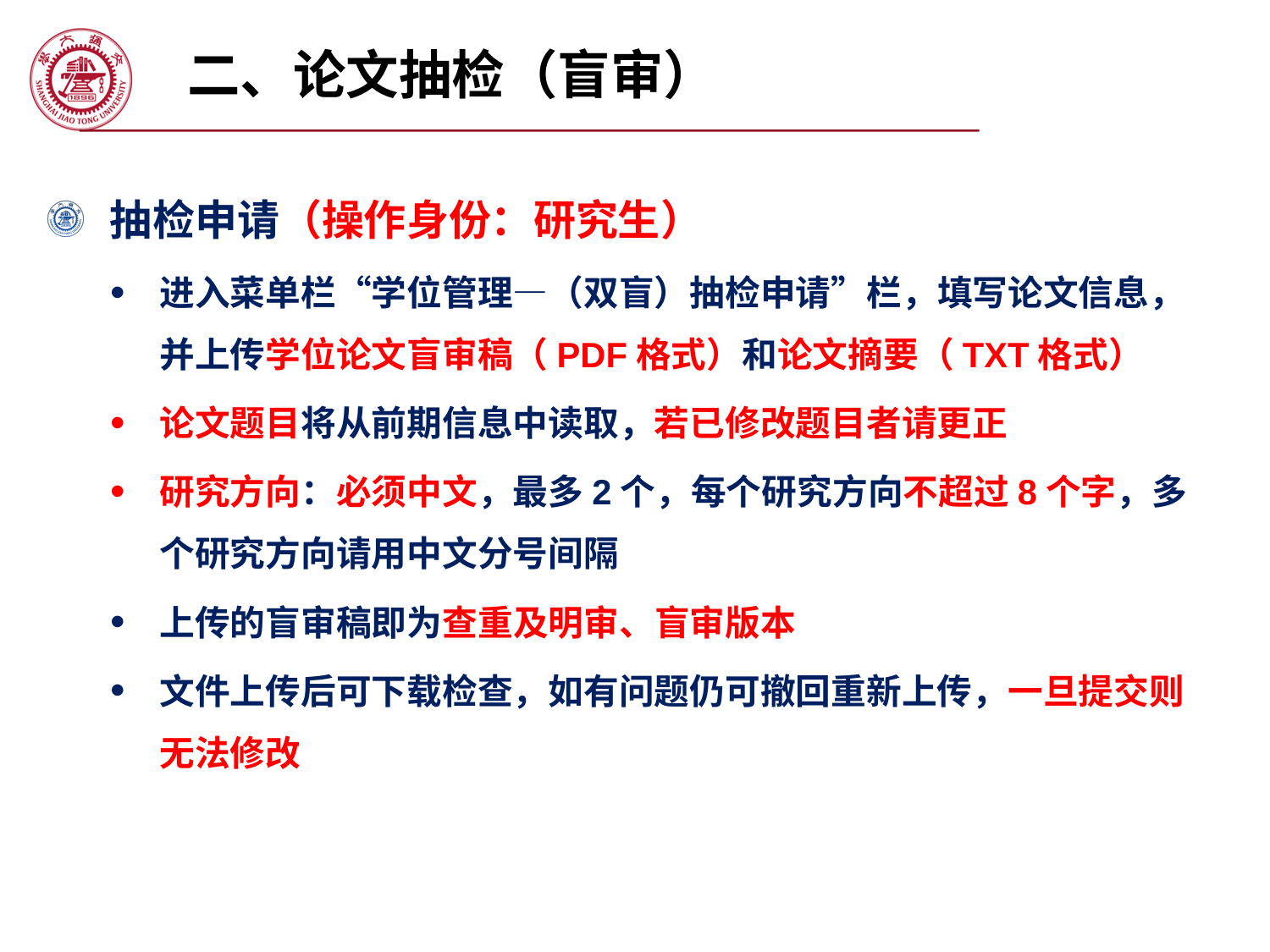

二、论文抽检（盲审）
抽检申请（操作身份：研究生）
进入菜单栏“学位管理—（双盲）抽检申请”栏，填写论文信息，并上传学位论文盲审稿（PDF格式）和论文摘要（TXT格式）
论文题目将从前期信息中读取，若已修改题目者请更正
研究方向：必须中文，最多2个，每个研究方向不超过8个字，多个研究方向请用中文分号间隔
上传的盲审稿即为查重及明审、盲审版本
文件上传后可下载检查，如有问题仍可撤回重新上传，一旦提交则无法修改